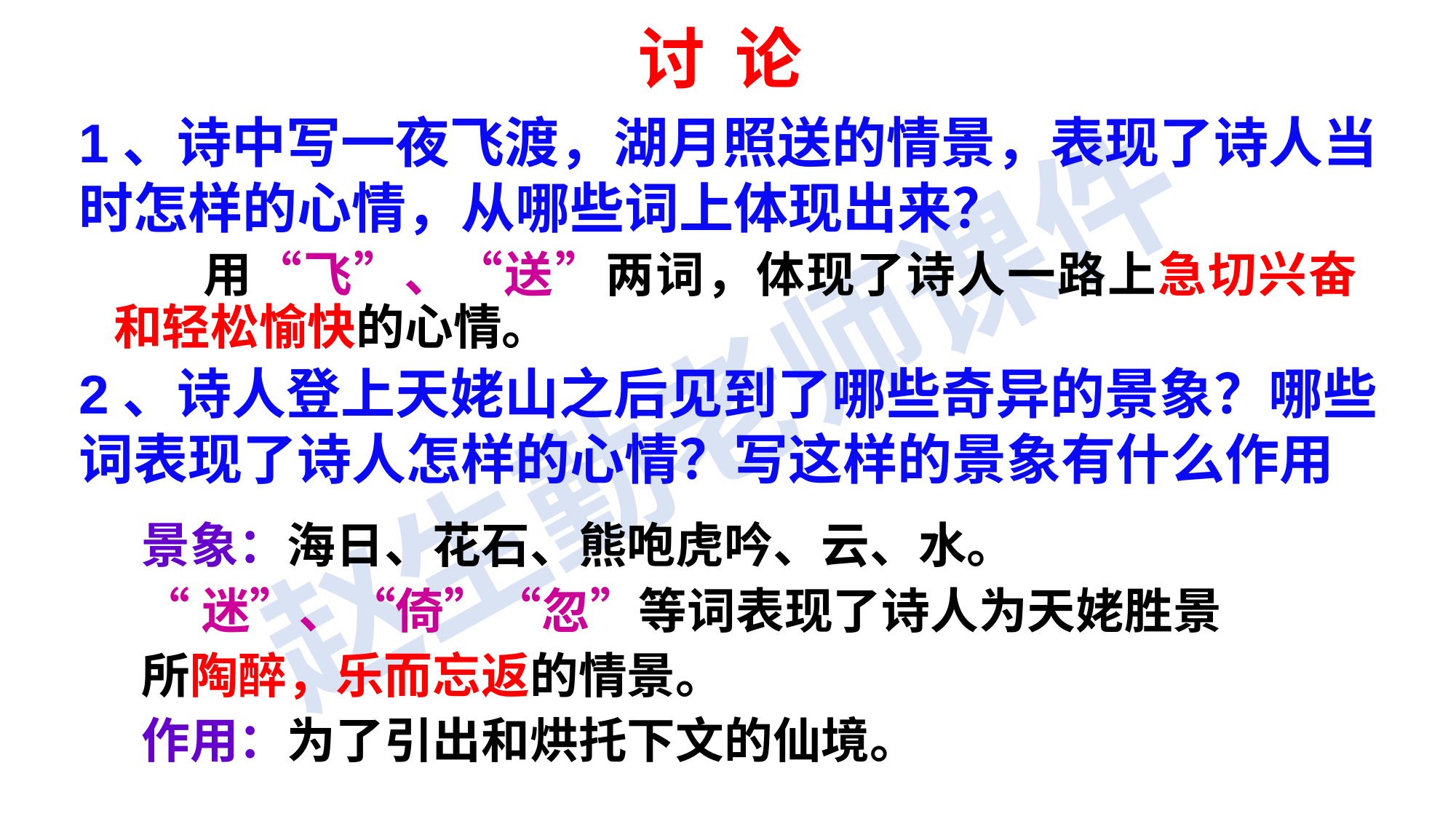

讨  论
1、诗中写一夜飞渡，湖月照送的情景，表现了诗人当时怎样的心情，从哪些词上体现出来？

2、诗人登上天姥山之后见到了哪些奇异的景象？哪些词表现了诗人怎样的心情？写这样的景象有什么作用
      用“飞”、“送”两词，体现了诗人一路上急切兴奋和轻松愉快的心情。
景象：海日、花石、熊咆虎吟、云、水。
“迷”、“倚”“忽”等词表现了诗人为天姥胜景
所陶醉，乐而忘返的情景。
作用：为了引出和烘托下文的仙境。